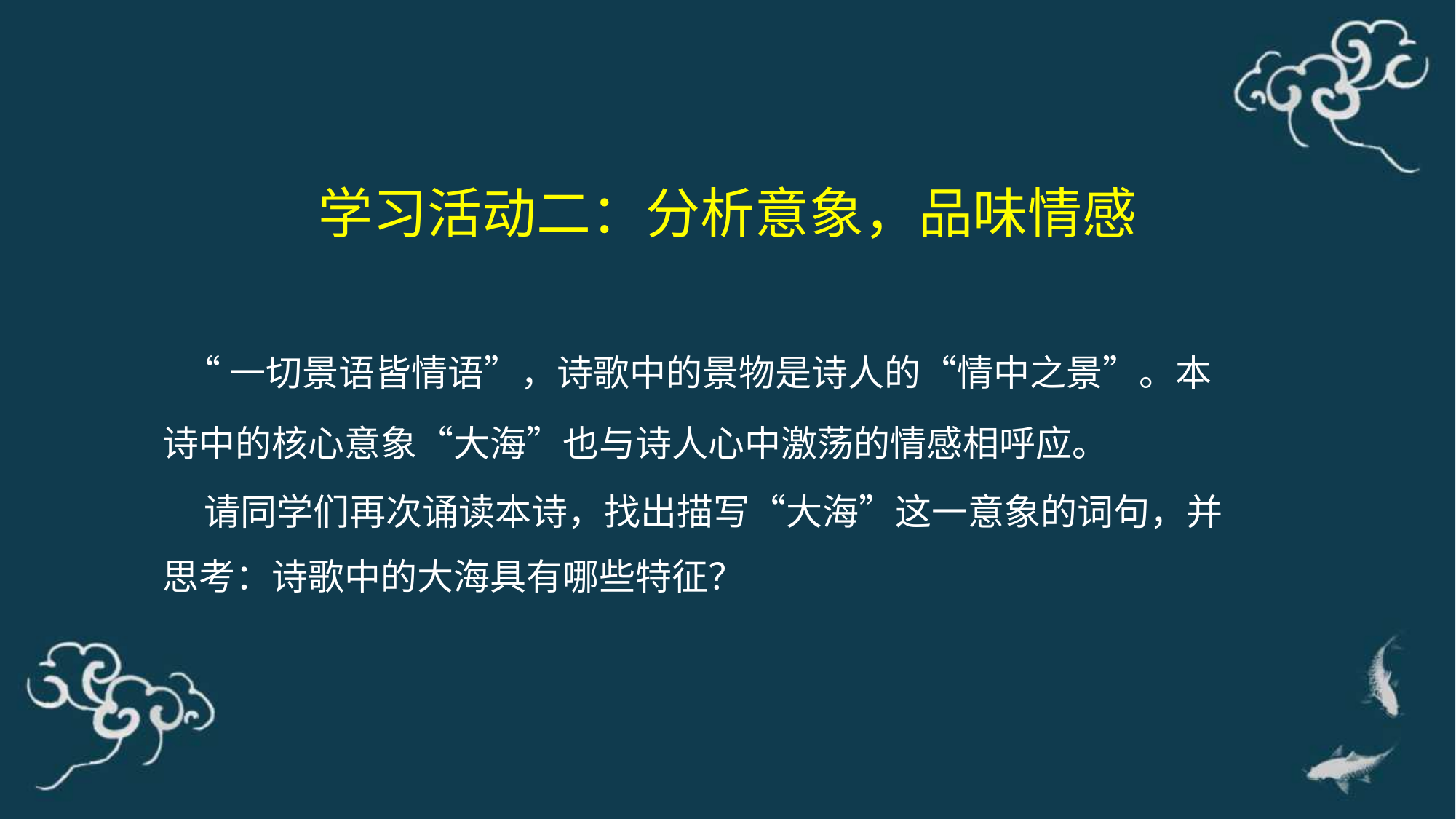

学习活动二：分析意象，品味情感
  “一切景语皆情语”，诗歌中的景物是诗人的“情中之景”。本诗中的核心意象“大海”也与诗人心中激荡的情感相呼应。
    请同学们再次诵读本诗，找出描写“大海”这一意象的词句，并思考：诗歌中的大海具有哪些特征？